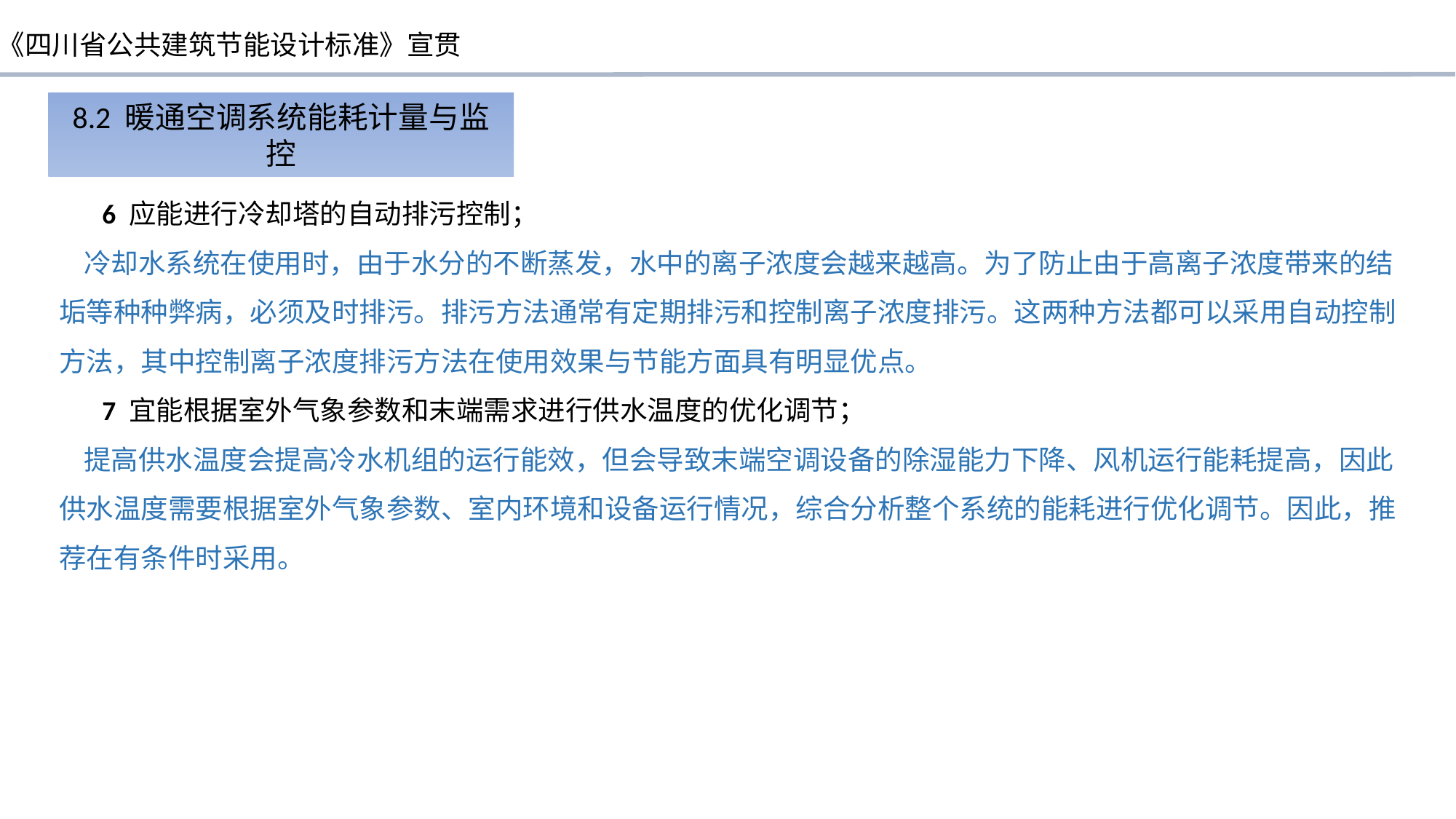

8.2 暖通空调系统能耗计量与监控
       6 应能进行冷却塔的自动排污控制；
   冷却水系统在使用时，由于水分的不断蒸发，水中的离子浓度会越来越高。为了防止由于高离子浓度带来的结垢等种种弊病，必须及时排污。排污方法通常有定期排污和控制离子浓度排污。这两种方法都可以采用自动控制方法，其中控制离子浓度排污方法在使用效果与节能方面具有明显优点。
       7 宜能根据室外气象参数和末端需求进行供水温度的优化调节；
   提高供水温度会提高冷水机组的运行能效，但会导致末端空调设备的除湿能力下降、风机运行能耗提高，因此供水温度需要根据室外气象参数、室内环境和设备运行情况，综合分析整个系统的能耗进行优化调节。因此，推荐在有条件时采用。